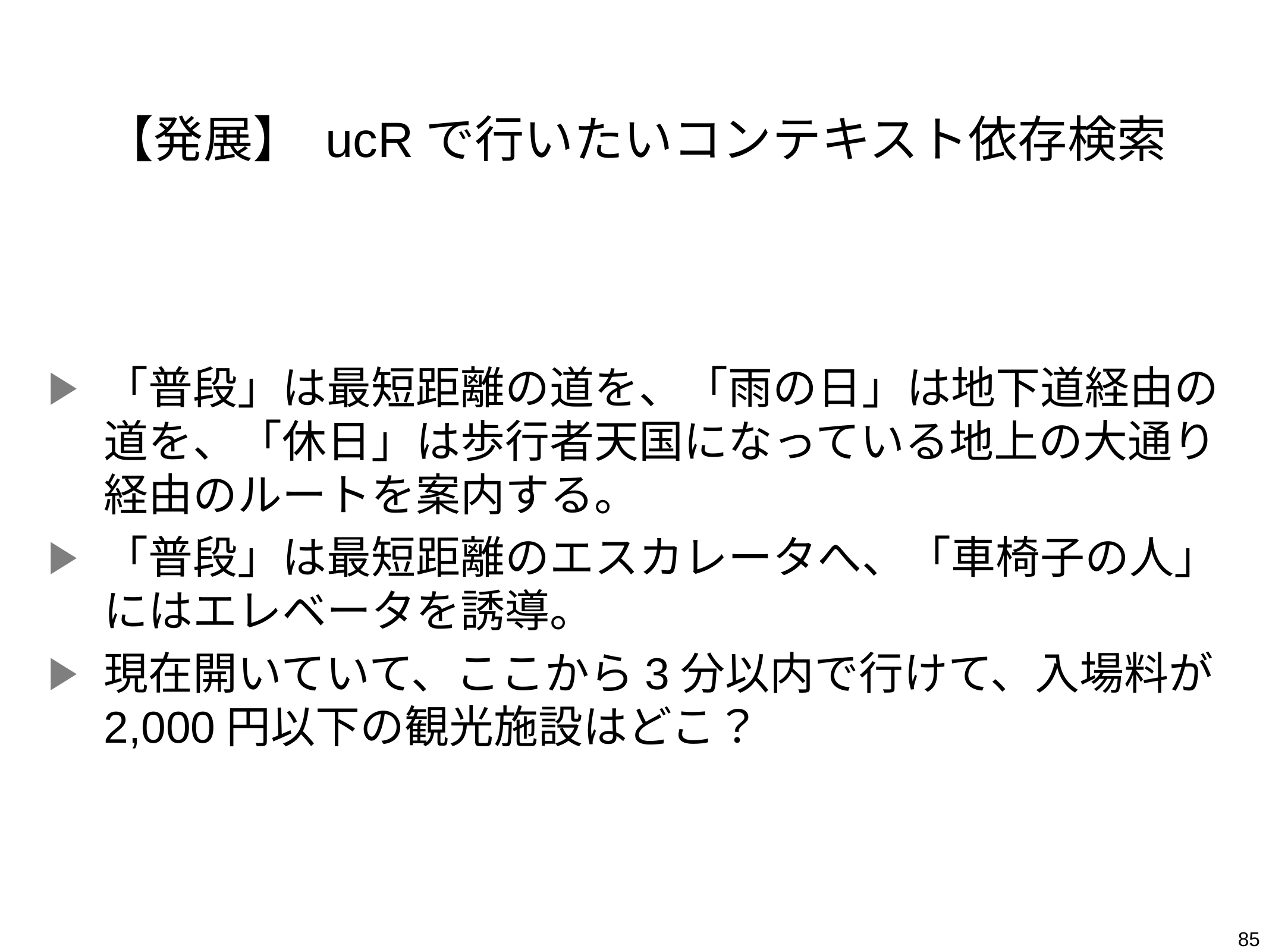

# 【発展】 ucRで行いたいコンテキスト依存検索
「普段」は最短距離の道を、「雨の日」は地下道経由の道を、「休日」は歩行者天国になっている地上の大通り経由のルートを案内する。
「普段」は最短距離のエスカレータへ、「車椅子の人」にはエレベータを誘導。
現在開いていて、ここから3分以内で行けて、入場料が2,000円以下の観光施設はどこ？
85